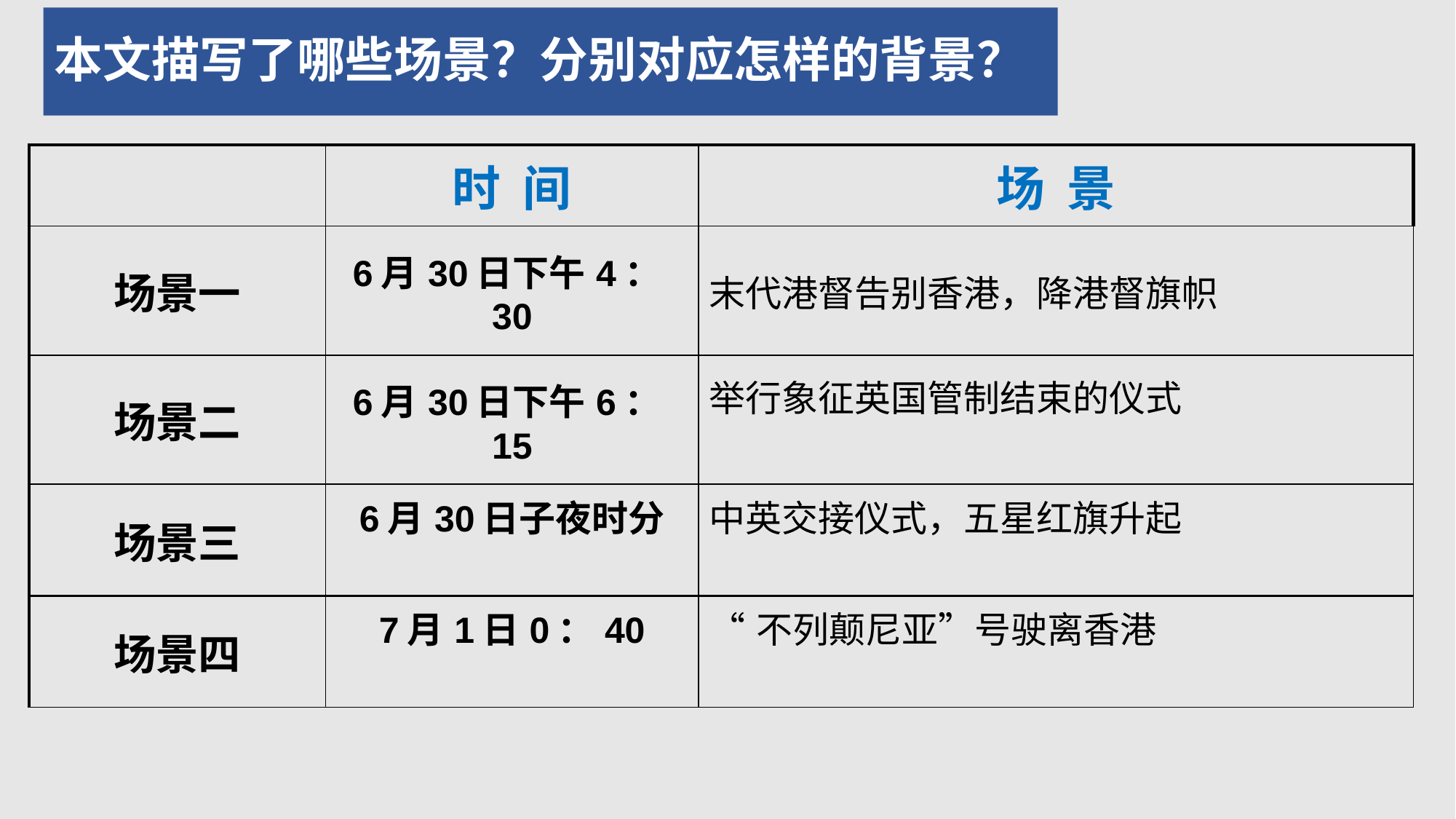

# 本文描写了哪些场景？分别对应怎样的背景？
|  | 时 间 | 场 景 |
| --- | --- | --- |
| 场景一 | 6月30日下午4：30 | 末代港督告别香港，降港督旗帜 |
| 场景二 | 6月30日下午6：15 | 举行象征英国管制结束的仪式 |
| 场景三 | 6月30日子夜时分 | 中英交接仪式，五星红旗升起 |
| 场景四 | 7月1日0：40 | “不列颠尼亚”号驶离香港 |